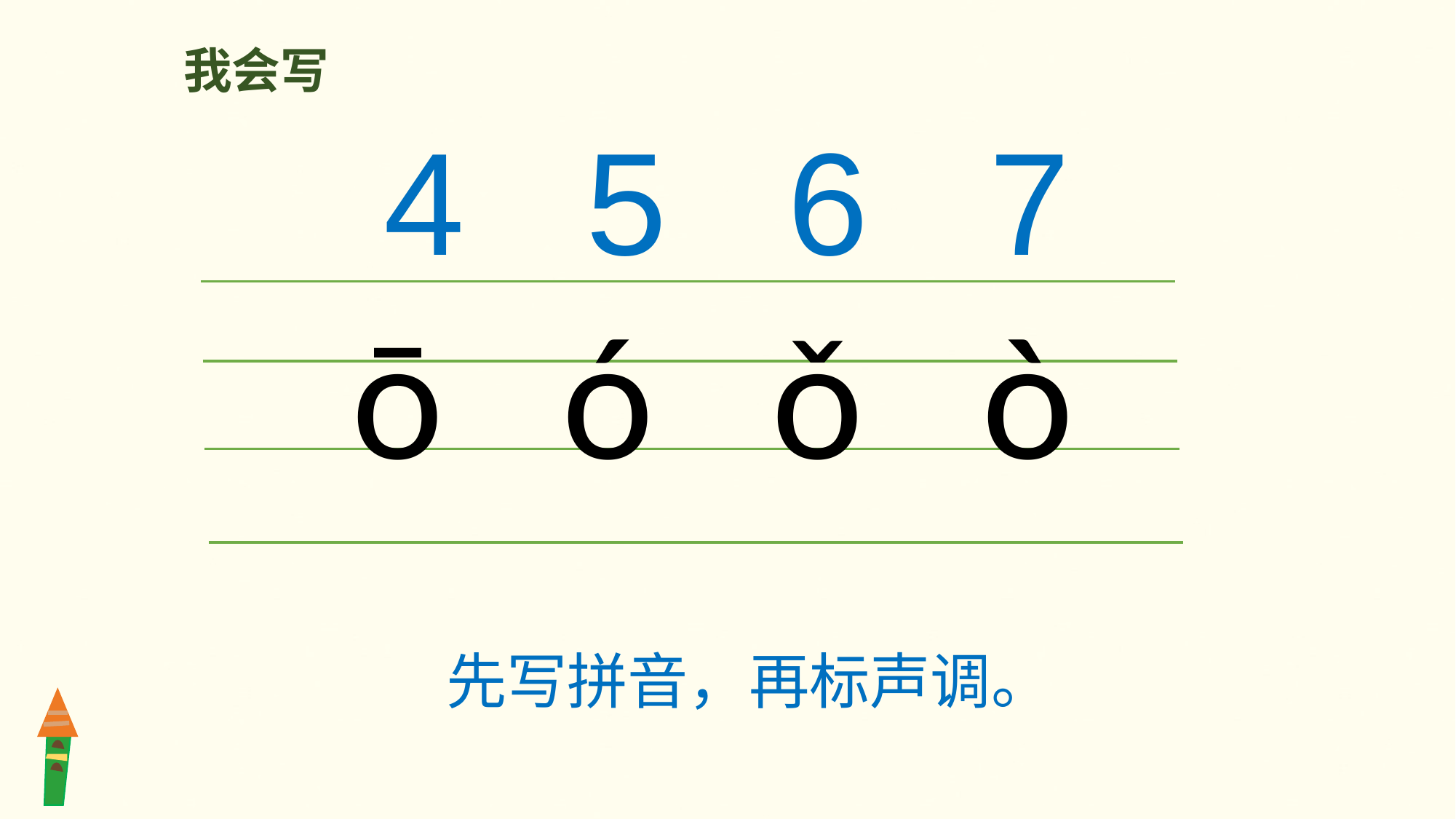

我会写
  4   5   6   7
ō   ó   ǒ   ò
 先写拼音，再标声调。